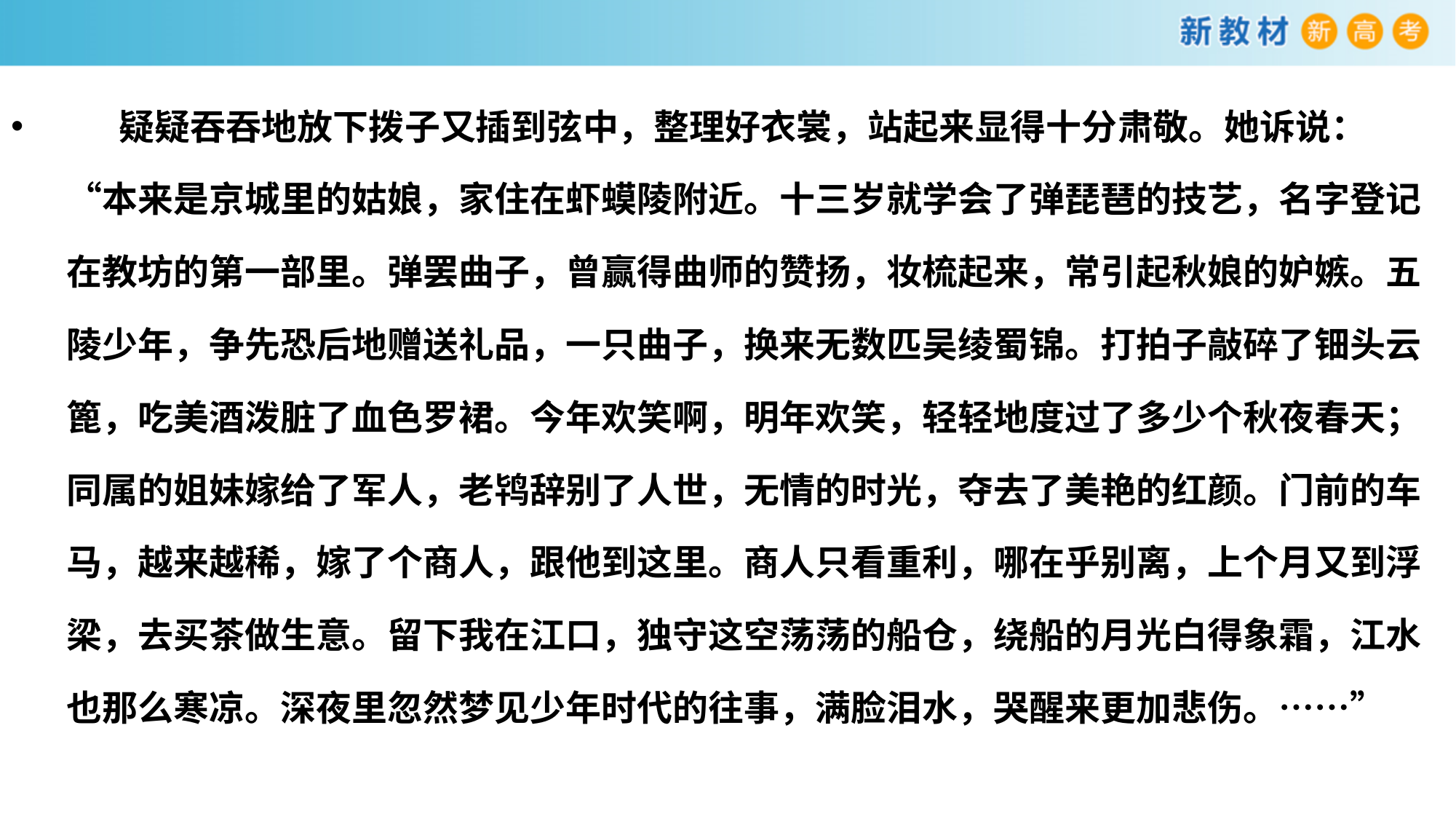

疑疑吞吞地放下拨子又插到弦中，整理好衣裳，站起来显得十分肃敬。她诉说：“本来是京城里的姑娘，家住在虾蟆陵附近。十三岁就学会了弹琵琶的技艺，名字登记在教坊的第一部里。弹罢曲子，曾赢得曲师的赞扬，妆梳起来，常引起秋娘的妒嫉。五陵少年，争先恐后地赠送礼品，一只曲子，换来无数匹吴绫蜀锦。打拍子敲碎了钿头云篦，吃美酒泼脏了血色罗裙。今年欢笑啊，明年欢笑，轻轻地度过了多少个秋夜春天；同属的姐妹嫁给了军人，老鸨辞别了人世，无情的时光，夺去了美艳的红颜。门前的车马，越来越稀，嫁了个商人，跟他到这里。商人只看重利，哪在乎别离，上个月又到浮梁，去买茶做生意。留下我在江口，独守这空荡荡的船仓，绕船的月光白得象霜，江水也那么寒凉。深夜里忽然梦见少年时代的往事，满脸泪水，哭醒来更加悲伤。……”